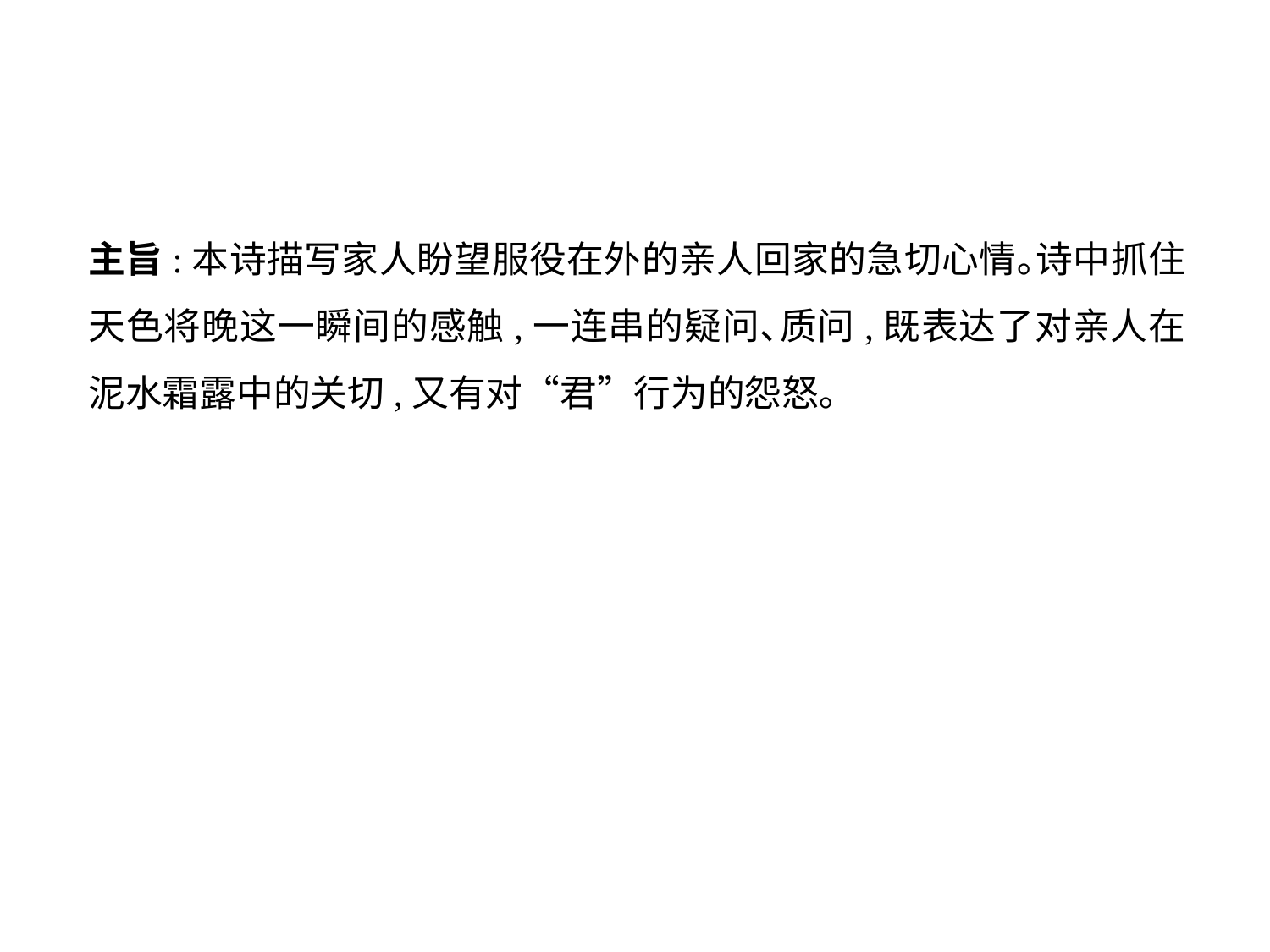

主旨:本诗描写家人盼望服役在外的亲人回家的急切心情｡诗中抓住天色将晚这一瞬间的感触,一连串的疑问､质问,既表达了对亲人在泥水霜露中的关切,又有对“君”行为的怨怒｡